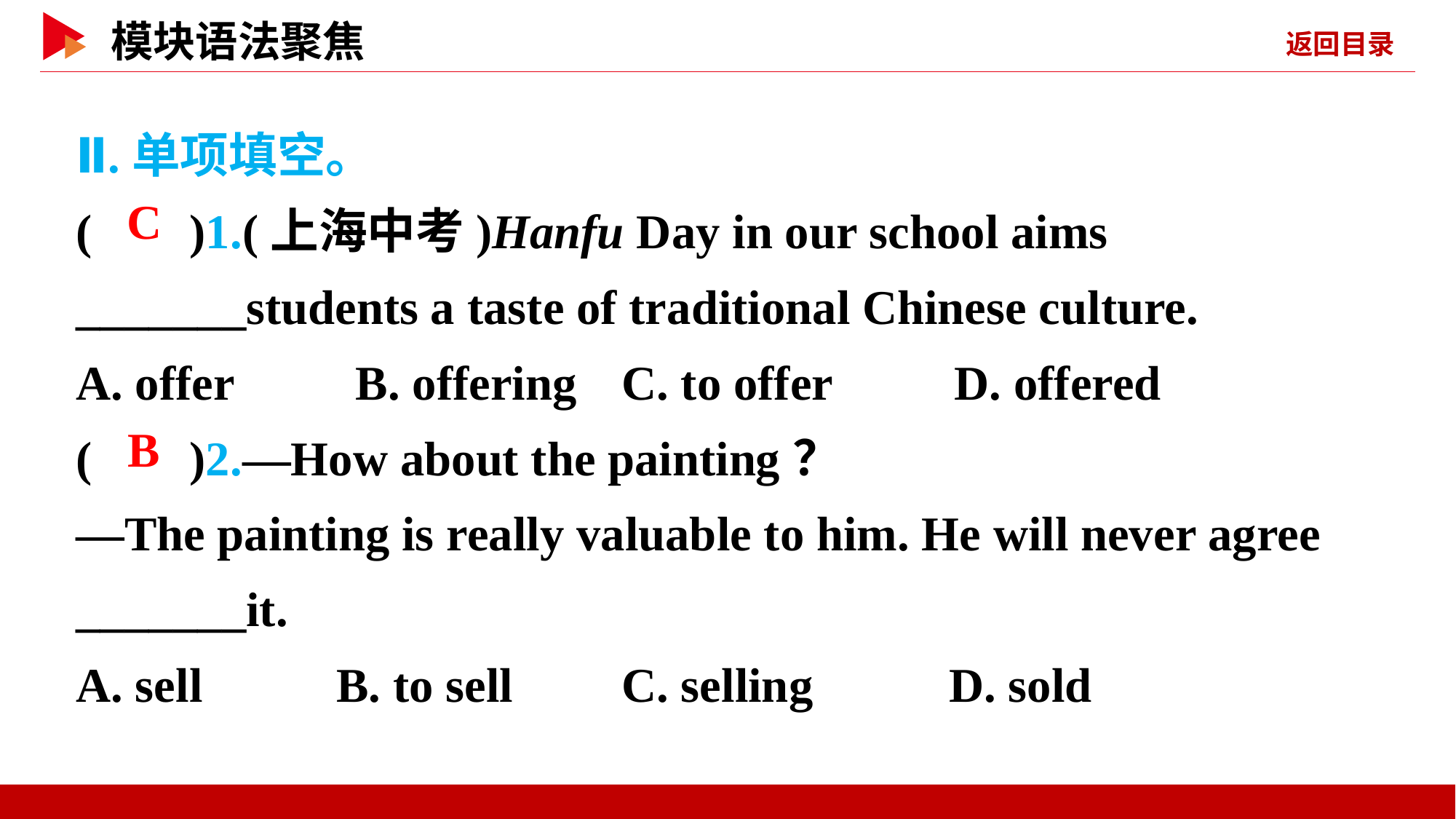

Ⅱ.单项填空。
(        )1.(上海中考)Hanfu Day in our school aims _______students a taste of traditional Chinese culture.
A. offer　　B. offering	C. to offer          D. offered
(        )2.—How about the painting？
—The painting is really valuable to him. He will never agree _______it.
A. sell           B. to sell	C. selling      	D. sold
   C
   B